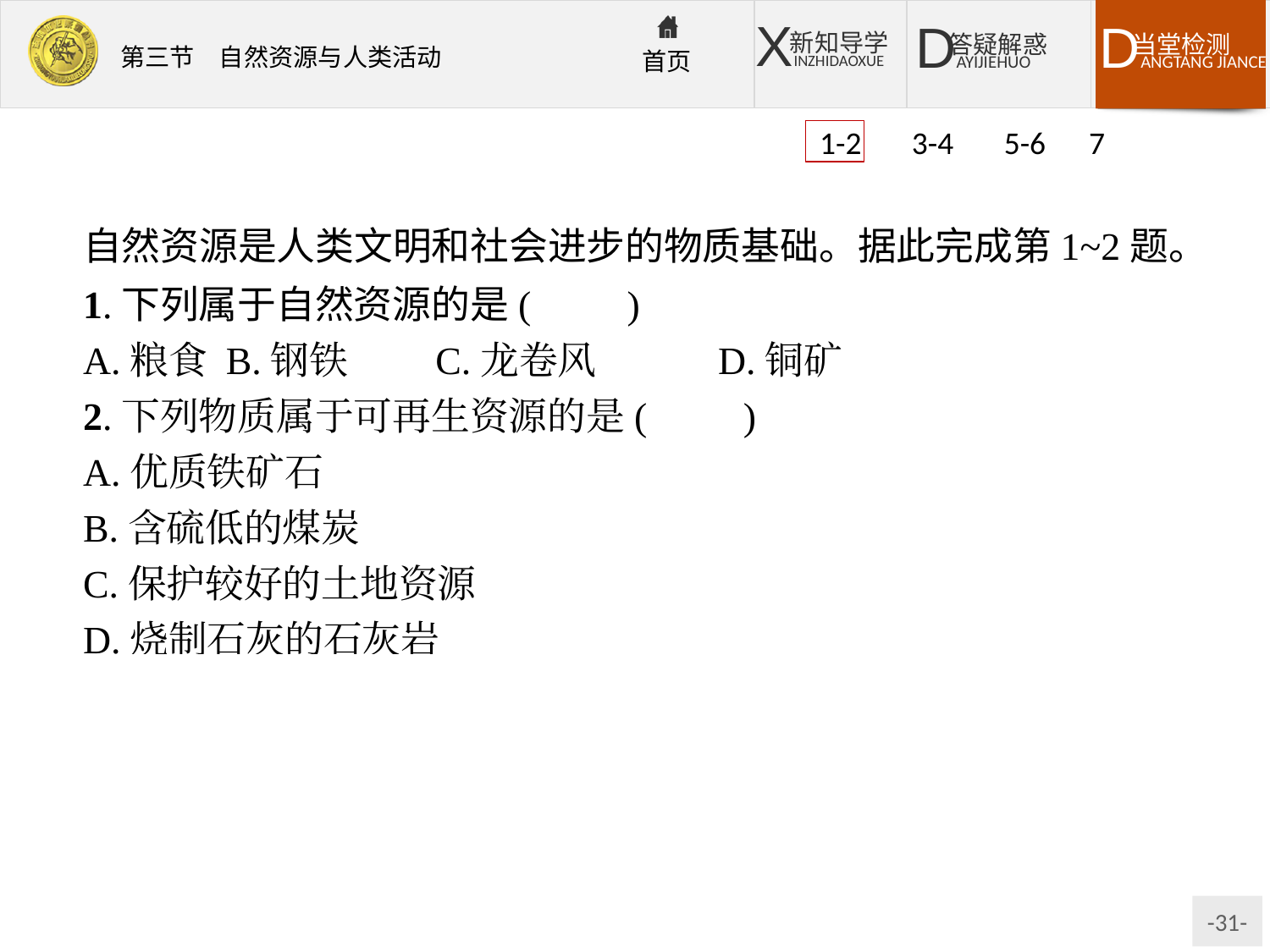

1-2       3-4       5-6      7

自然资源是人类文明和社会进步的物质基础。据此完成第1~2题。
1.下列属于自然资源的是(　　)
A.粮食	B.钢铁	C.龙卷风	D.铜矿
2.下列物质属于可再生资源的是(　　)
A.优质铁矿石
B.含硫低的煤炭
C.保护较好的土地资源
D.烧制石灰的石灰岩

解析:第1题,自然资源必须具有自然属性和经济属性。第2题,煤、铁等矿产资源属于非可再生资源。
答案:1.D　2.C